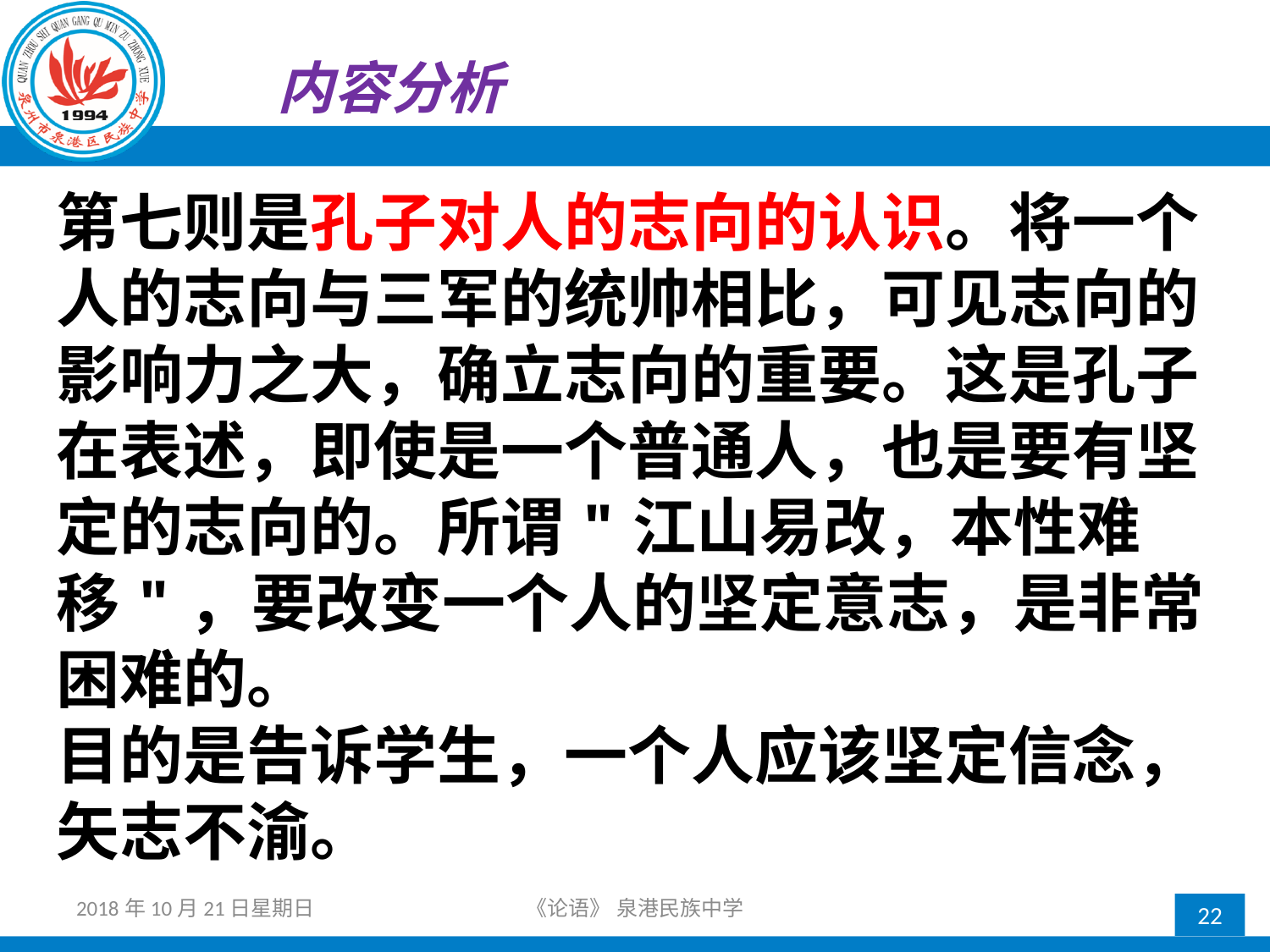

内容分析
第七则是孔子对人的志向的认识。将一个人的志向与三军的统帅相比，可见志向的影响力之大，确立志向的重要。这是孔子在表述，即使是一个普通人，也是要有坚定的志向的。所谓"江山易改，本性难移"，要改变一个人的坚定意志，是非常困难的。
目的是告诉学生，一个人应该坚定信念，矢志不渝。
2018年10月21日星期日
《论语》 泉港民族中学